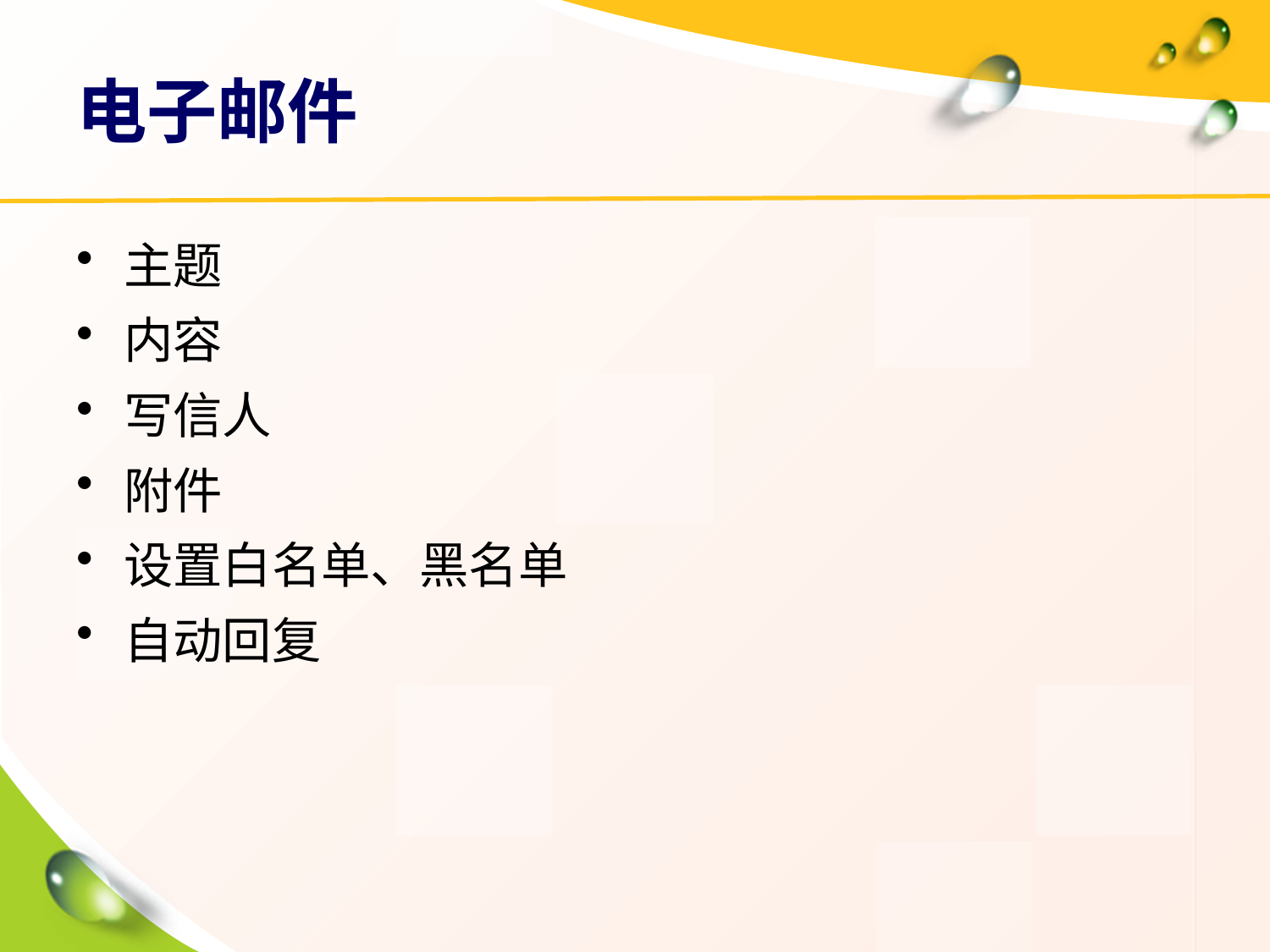

# 电子邮件
主题
内容
写信人
附件
设置白名单、黑名单
自动回复